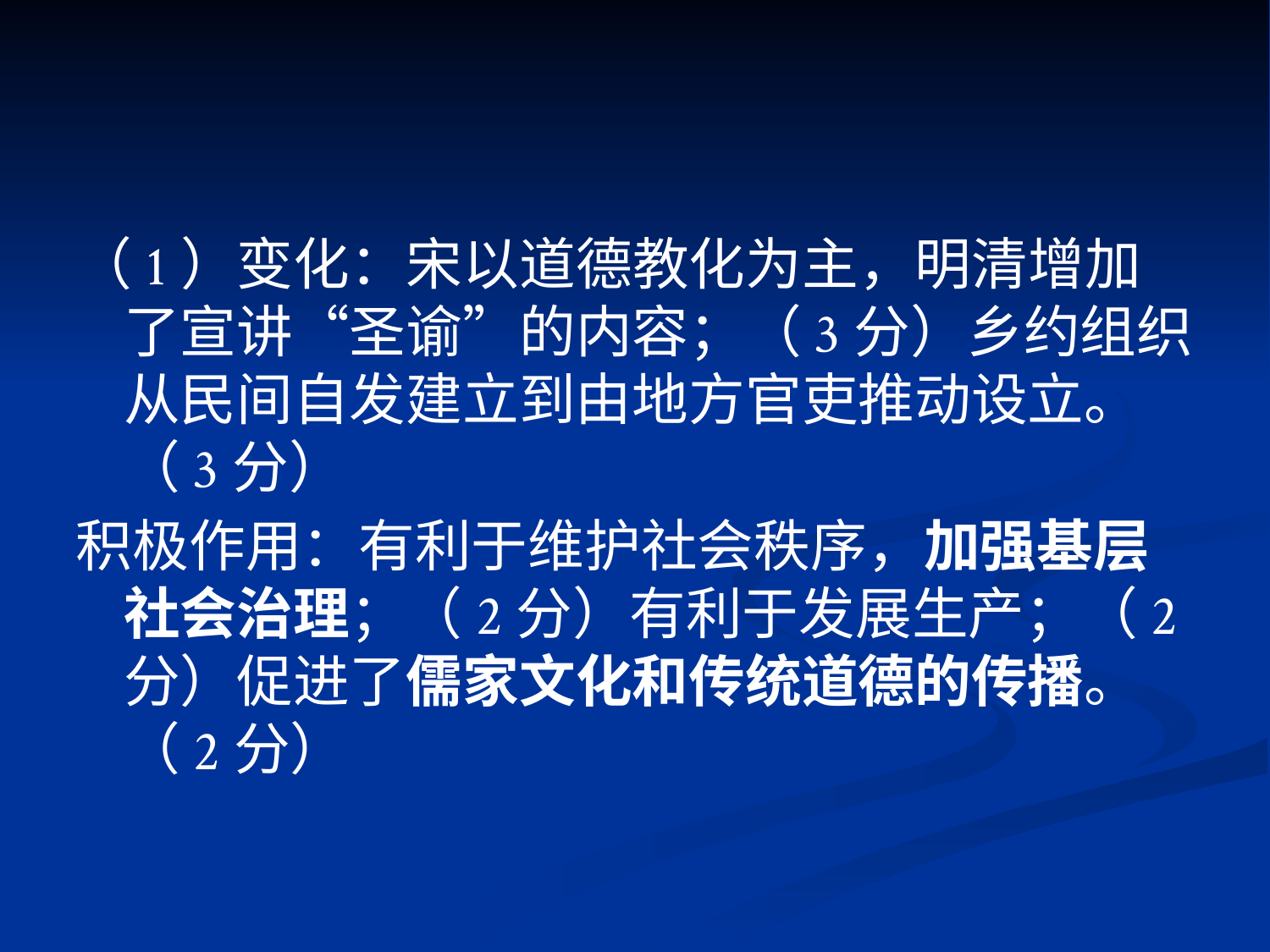

（1）变化：宋以道德教化为主，明清增加了宣讲“圣谕”的内容；（3分）乡约组织从民间自发建立到由地方官吏推动设立。（3分）
积极作用：有利于维护社会秩序，加强基层社会治理；（2分）有利于发展生产；（2分）促进了儒家文化和传统道德的传播。（2分）